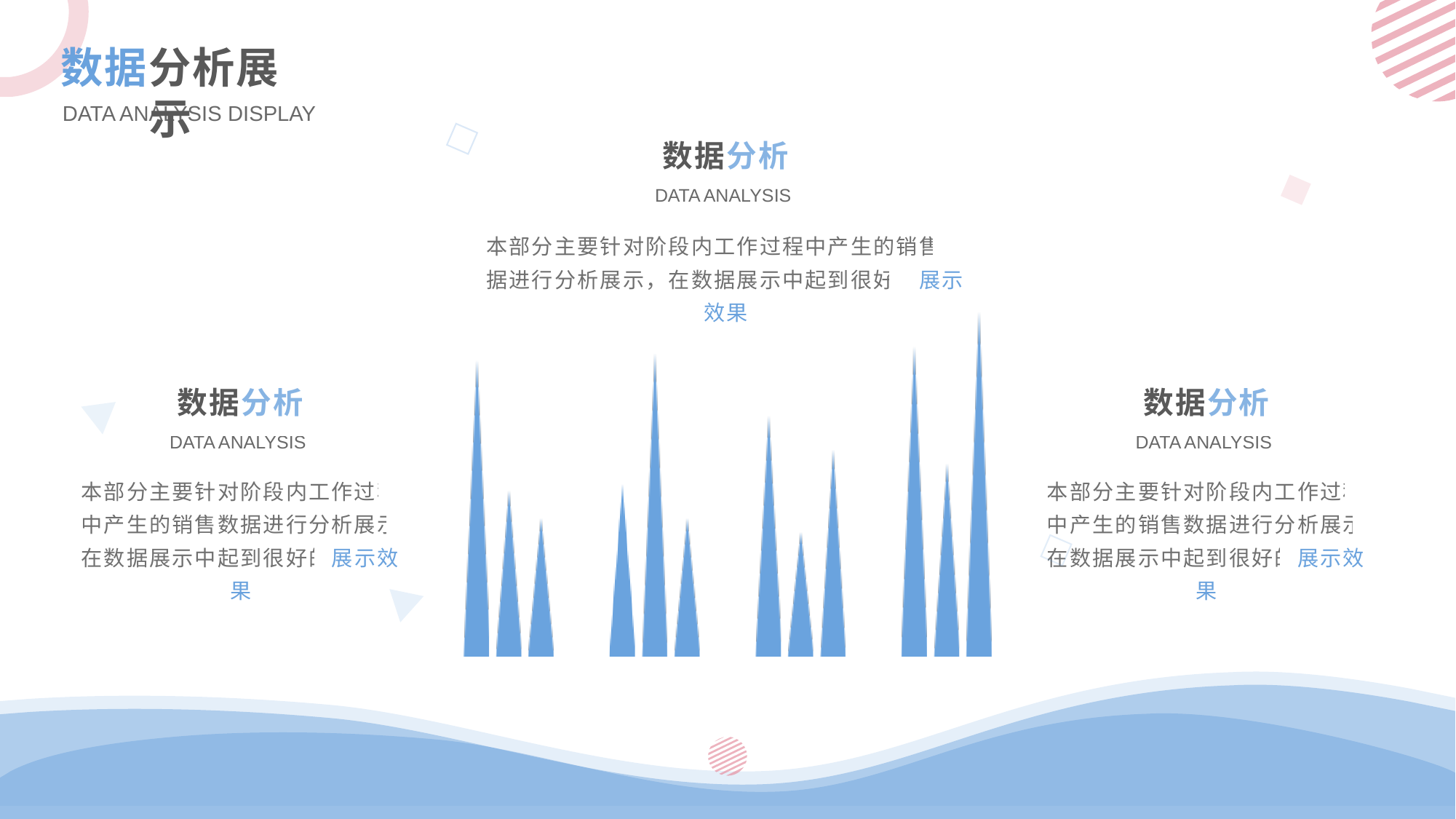

数据分析展示
DATA ANALYSIS DISPLAY

数据分析
DATA ANALYSIS
本部分主要针对阶段内工作过程中产生的销售数据进行分析展示，在数据展示中起到很好的展示效果

### Chart

| Category | 系列 1 | 系列 2 | 系列 3 |
|---|---|---|---|
| 类别 1 | 4.3 | 2.4 | 2.0 |
| 类别 2 | 2.5 | 4.4 | 2.0 |
| 类别 3 | 3.5 | 1.8 | 3.0 |
| 类别 4 | 4.5 | 2.8 | 5.0 |
数据分析
数据分析
DATA ANALYSIS
DATA ANALYSIS
本部分主要针对阶段内工作过程中产生的销售数据进行分析展示，在数据展示中起到很好的展示效果
本部分主要针对阶段内工作过程中产生的销售数据进行分析展示，在数据展示中起到很好的展示效果